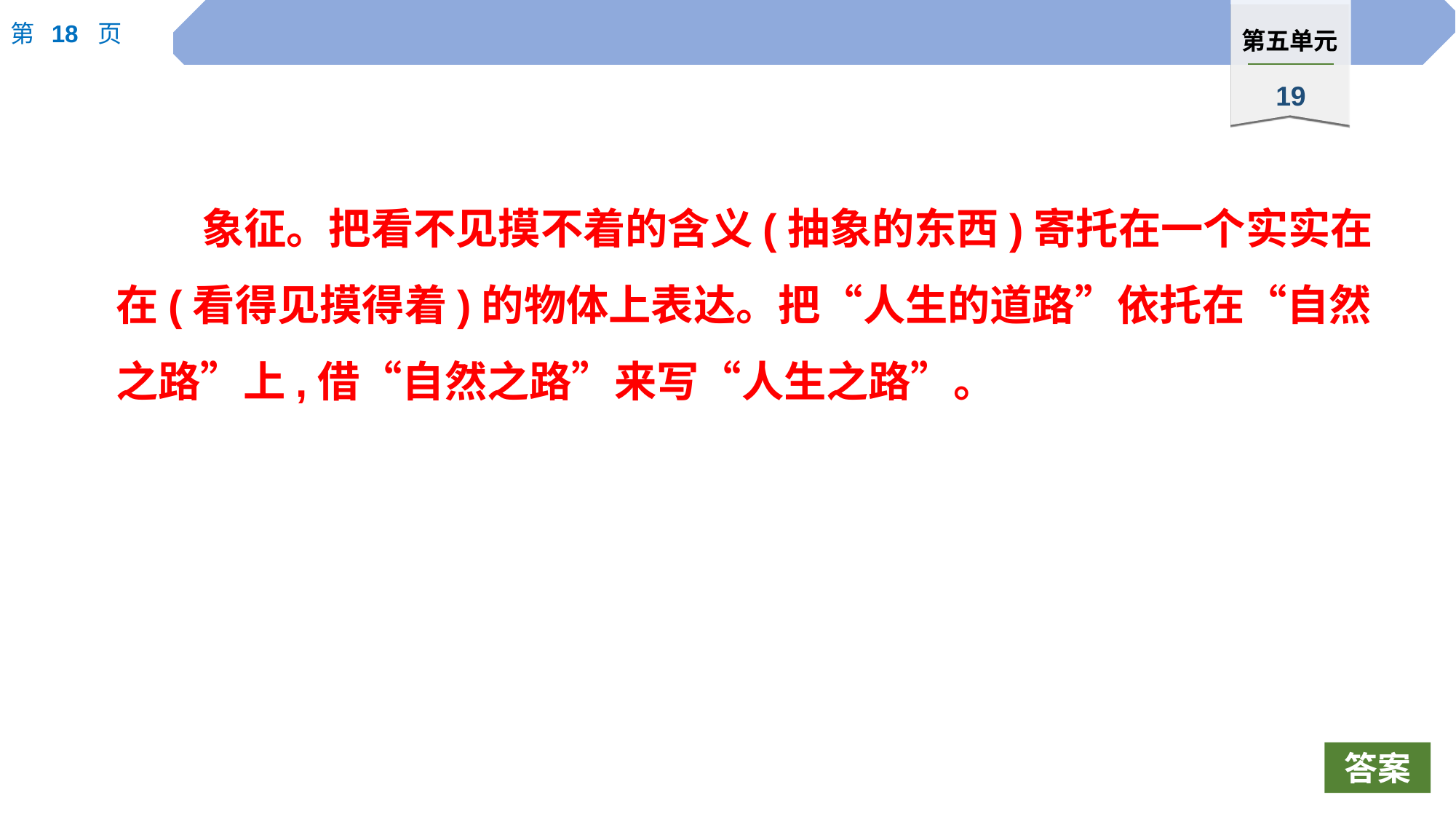

象征。把看不见摸不着的含义(抽象的东西)寄托在一个实实在在(看得见摸得着)的物体上表达。把“人生的道路”依托在“自然之路”上,借“自然之路”来写“人生之路”。
答案